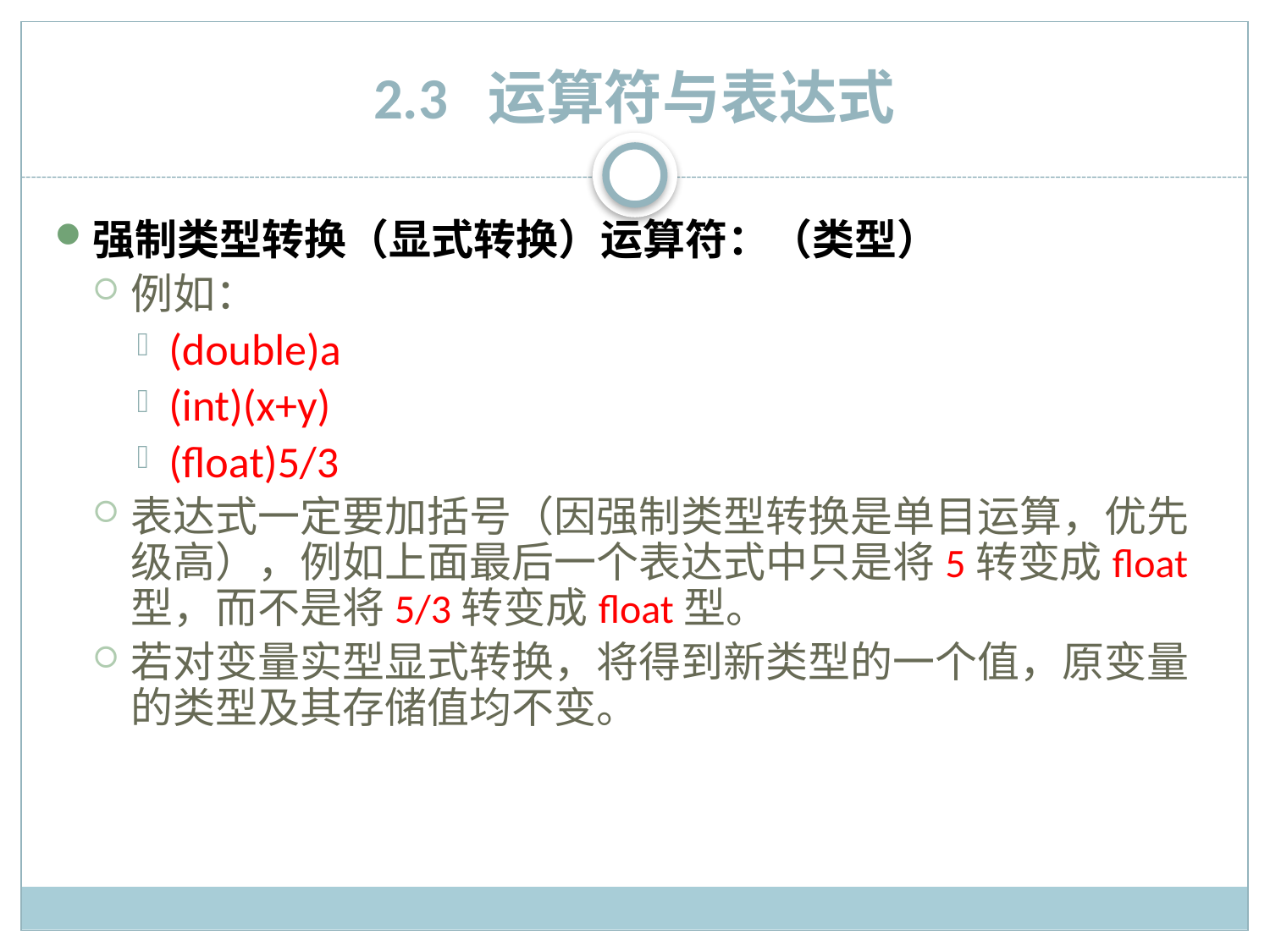

# 2.3  运算符与表达式
强制类型转换（显式转换）运算符：（类型）
例如：
(double)a
(int)(x+y)
(float)5/3
表达式一定要加括号（因强制类型转换是单目运算，优先级高），例如上面最后一个表达式中只是将5转变成float型，而不是将5/3转变成float型。
若对变量实型显式转换，将得到新类型的一个值，原变量的类型及其存储值均不变。